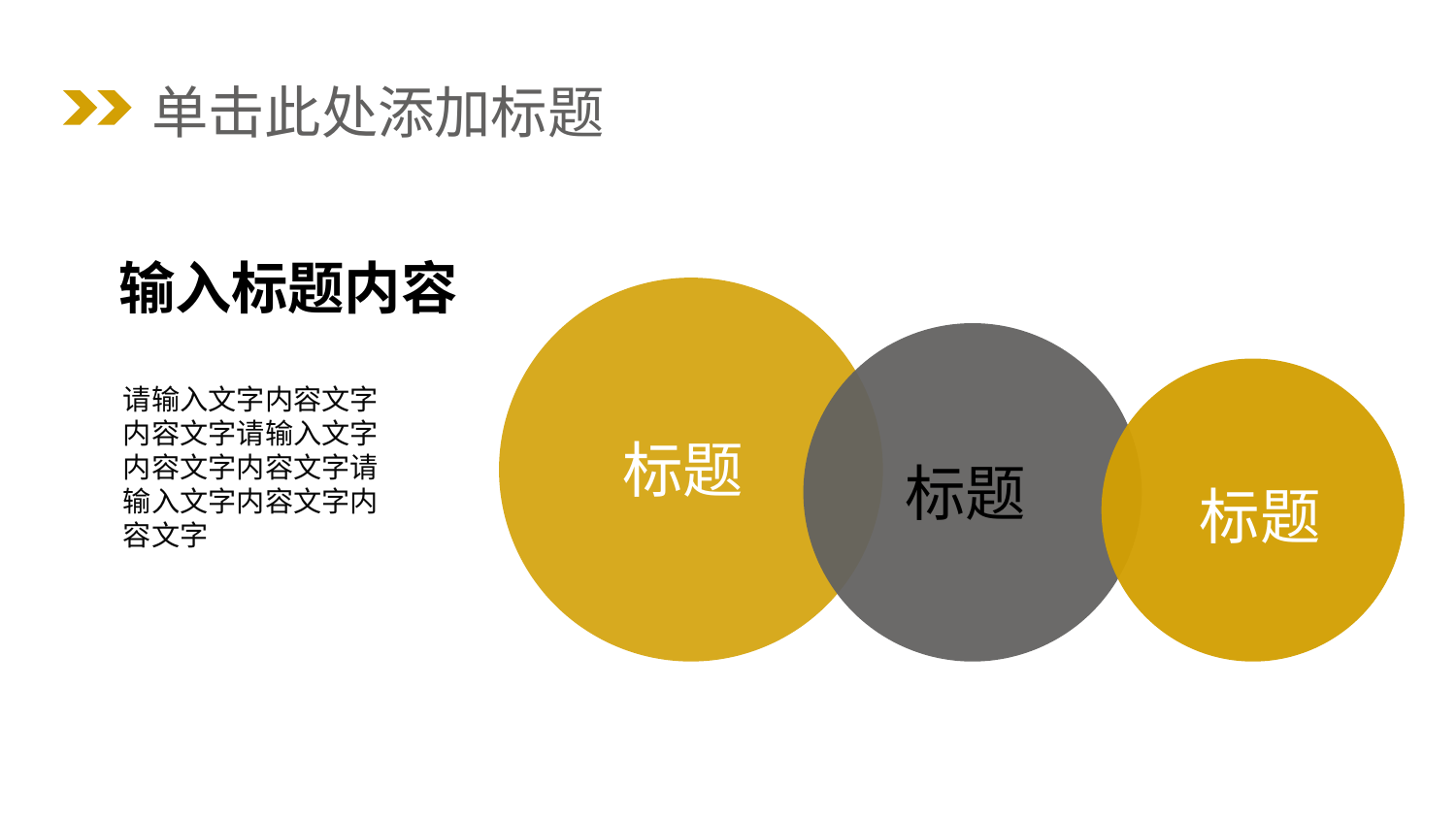

单击此处添加标题

输入标题内容

标题

标题

标题
请输入文字内容文字内容文字请输入文字内容文字内容文字请输入文字内容文字内容文字